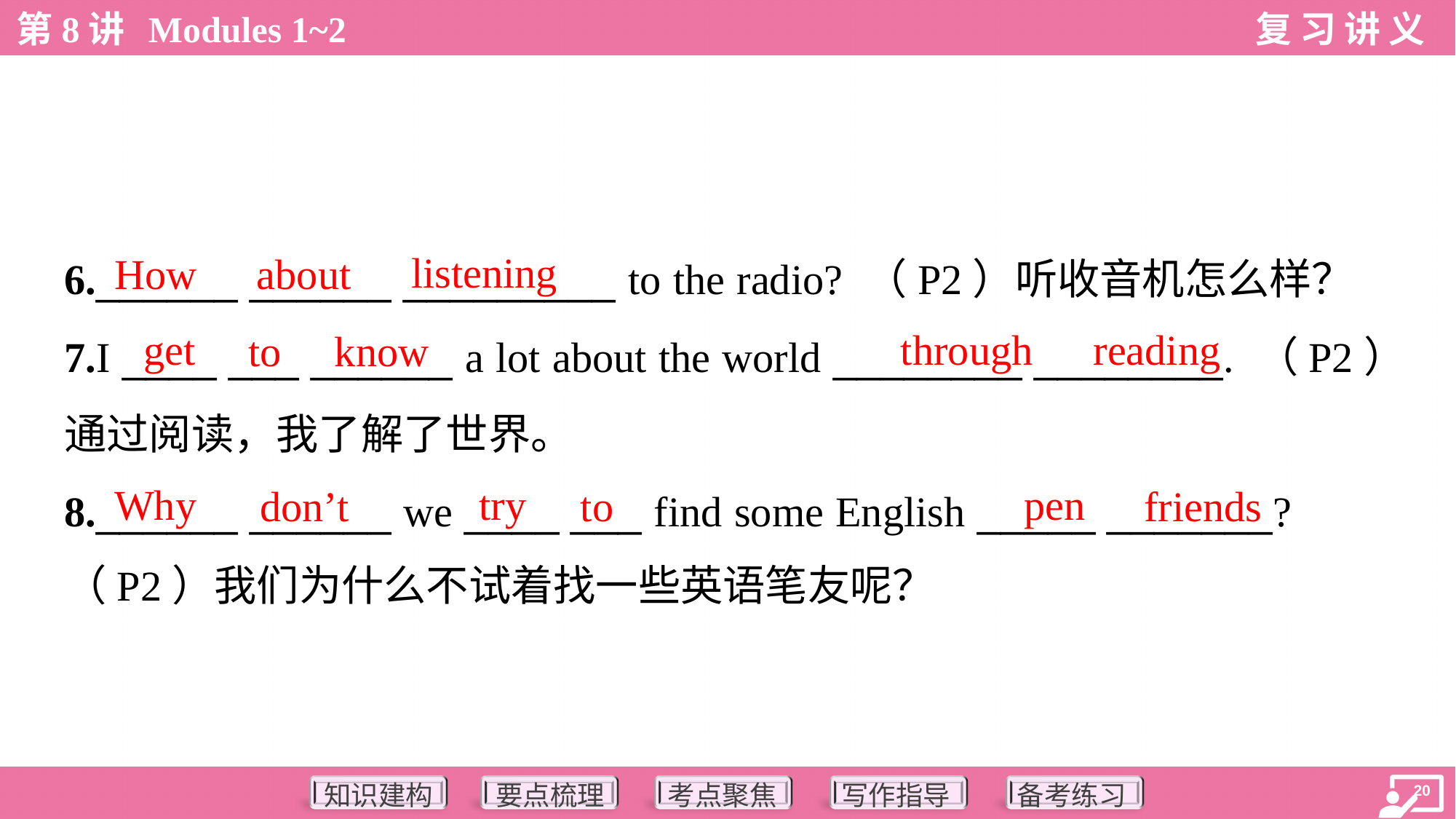

listening
How
about
6.______ ______ _________ to the radio? （P2）听收音机怎么样？
7.I ____ ___ ______ a lot about the world ________ ________. （P2）
通过阅读，我了解了世界。
8.______ ______ we ____ ___ find some English _____ _______?
（P2）我们为什么不试着找一些英语笔友呢？
get
through
reading
to
know
Why
try
pen
don’t
to
friends